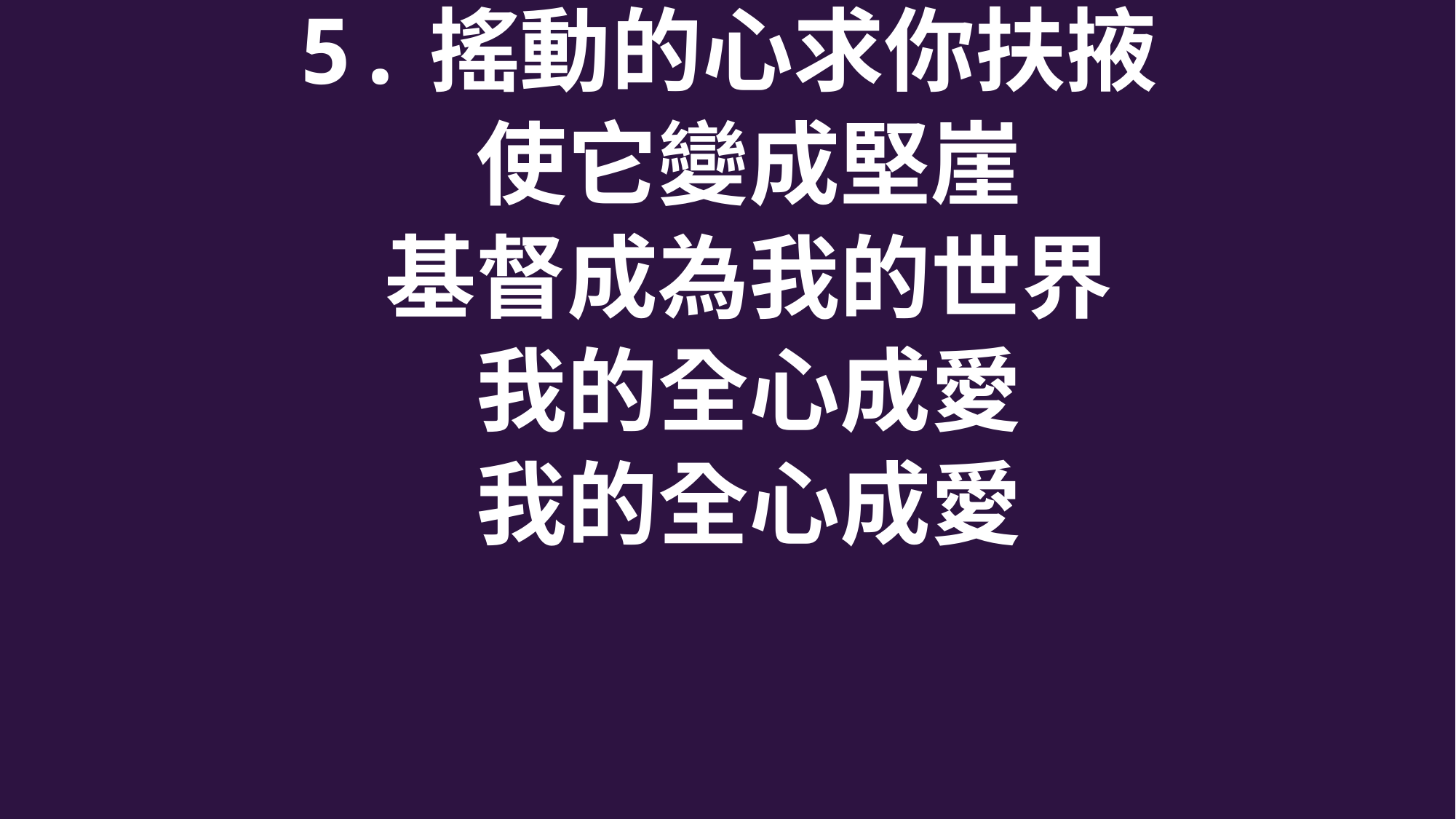

5.搖動的心求你扶掖
 使它變成堅崖
 基督成為我的世界
 我的全心成愛
 我的全心成愛